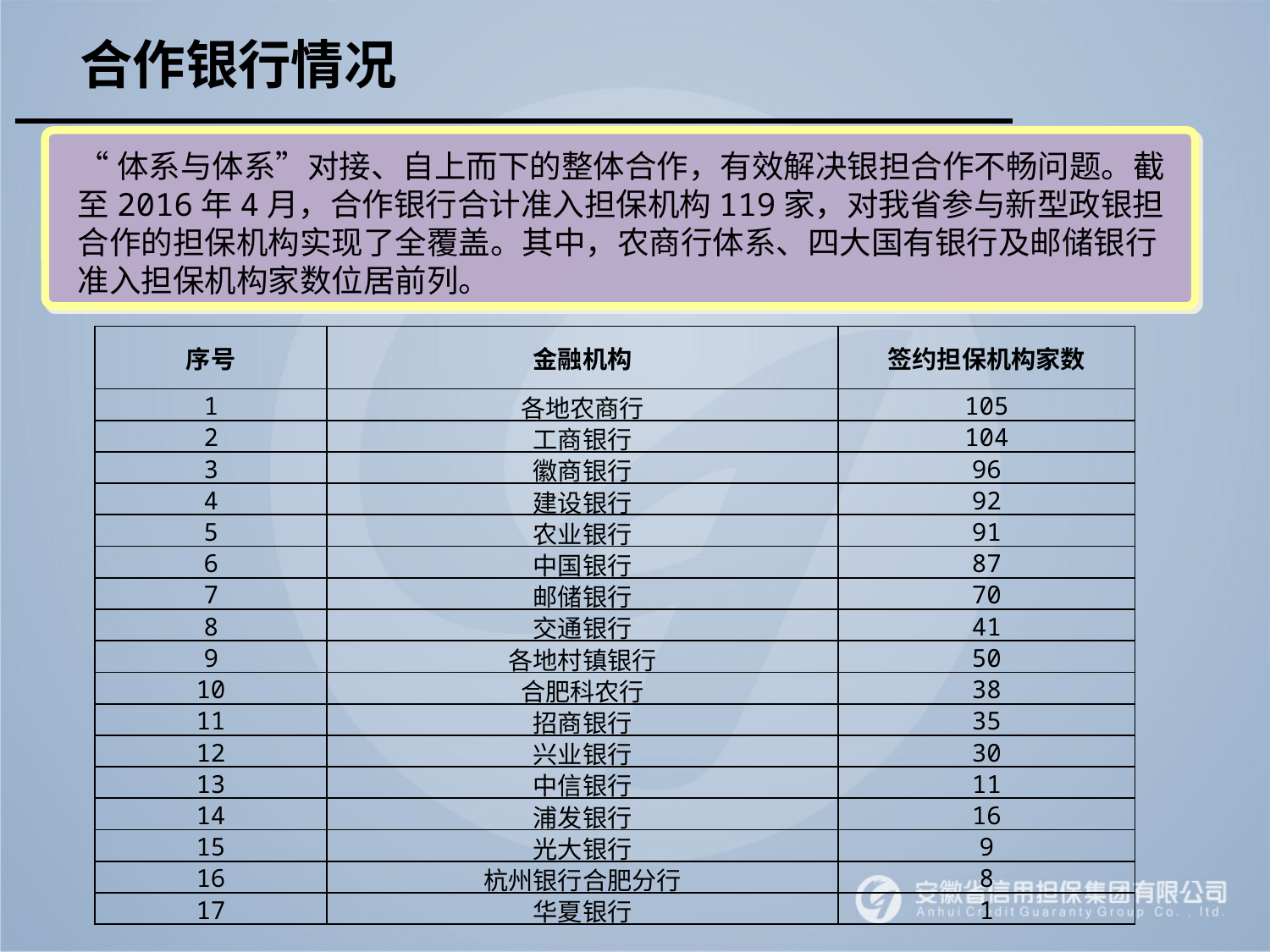

合作银行情况

“体系与体系”对接、自上而下的整体合作，有效解决银担合作不畅问题。截至2016年4月，合作银行合计准入担保机构119家，对我省参与新型政银担合作的担保机构实现了全覆盖。其中，农商行体系、四大国有银行及邮储银行准入担保机构家数位居前列。

| 序号 | 金融机构 | 签约担保机构家数 |
| --- | --- | --- |
| 1 | 各地农商行 | 105 |
| 2 | 工商银行 | 104 |
| 3 | 徽商银行 | 96 |
| 4 | 建设银行 | 92 |
| 5 | 农业银行 | 91 |
| 6 | 中国银行 | 87 |
| 7 | 邮储银行 | 70 |
| 8 | 交通银行 | 41 |
| 9 | 各地村镇银行 | 50 |
| 10 | 合肥科农行 | 38 |
| 11 | 招商银行 | 35 |
| 12 | 兴业银行 | 30 |
| 13 | 中信银行 | 11 |
| 14 | 浦发银行 | 16 |
| 15 | 光大银行 | 9 |
| 16 | 杭州银行合肥分行 | 8 |
| 17 | 华夏银行 | 1 |